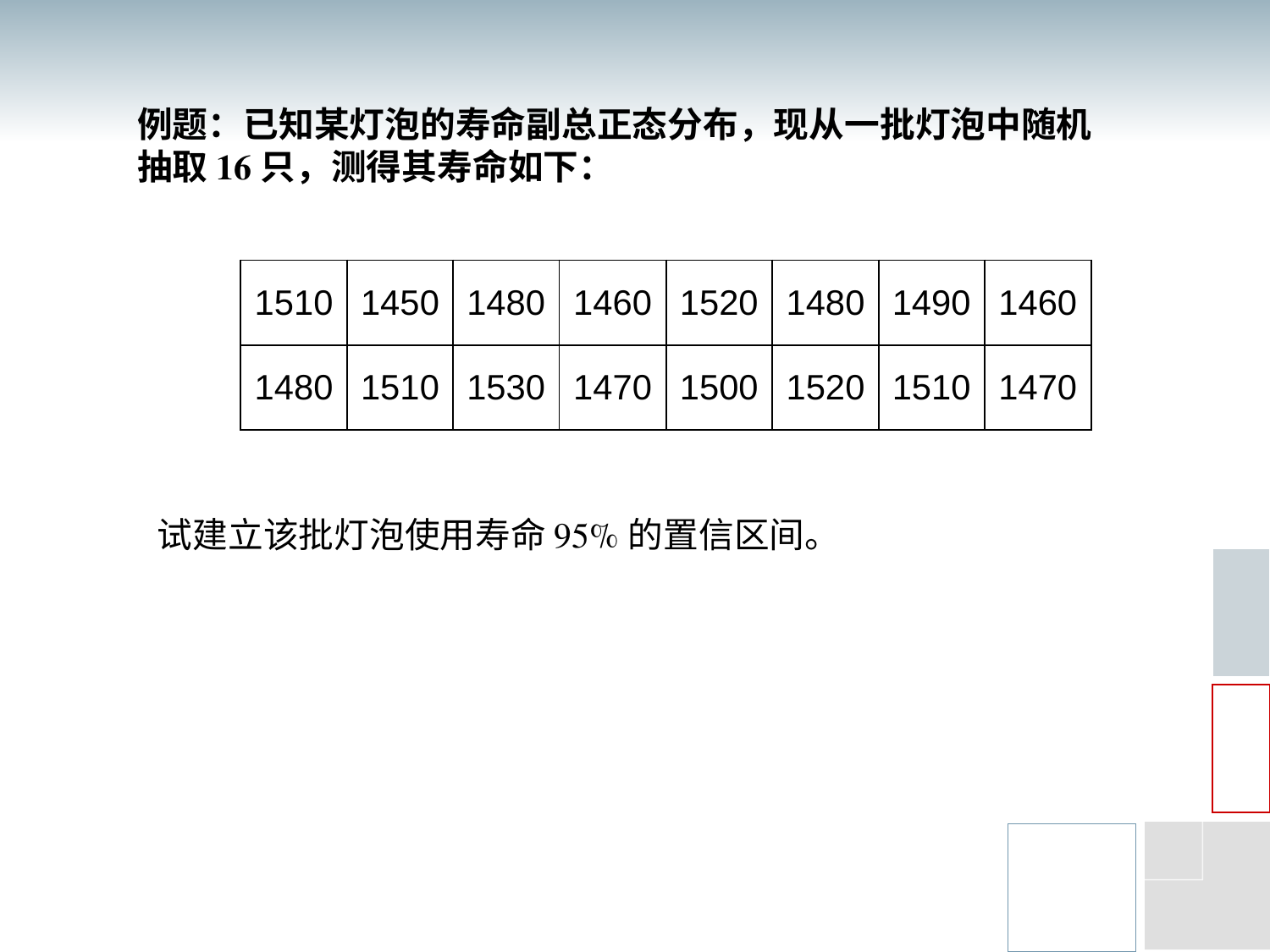

例题：已知某灯泡的寿命副总正态分布，现从一批灯泡中随机抽取16只，测得其寿命如下：
| 1510 | 1450 | 1480 | 1460 | 1520 | 1480 | 1490 | 1460 |
| --- | --- | --- | --- | --- | --- | --- | --- |
| 1480 | 1510 | 1530 | 1470 | 1500 | 1520 | 1510 | 1470 |
试建立该批灯泡使用寿命95%的置信区间。